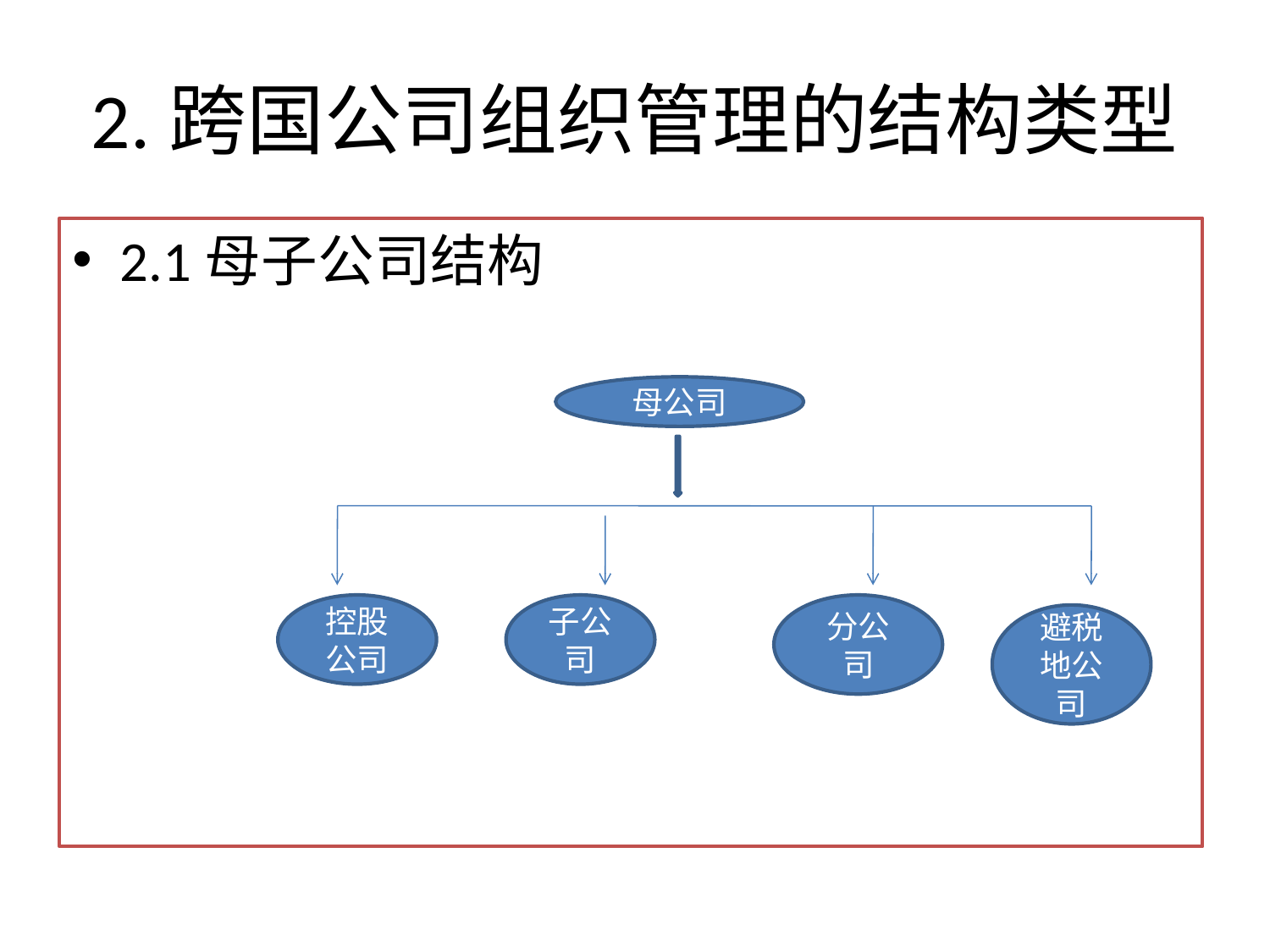

# 2.跨国公司组织管理的结构类型
2.1母子公司结构

母公司

控股公司
子公司
分公司
避税地公司